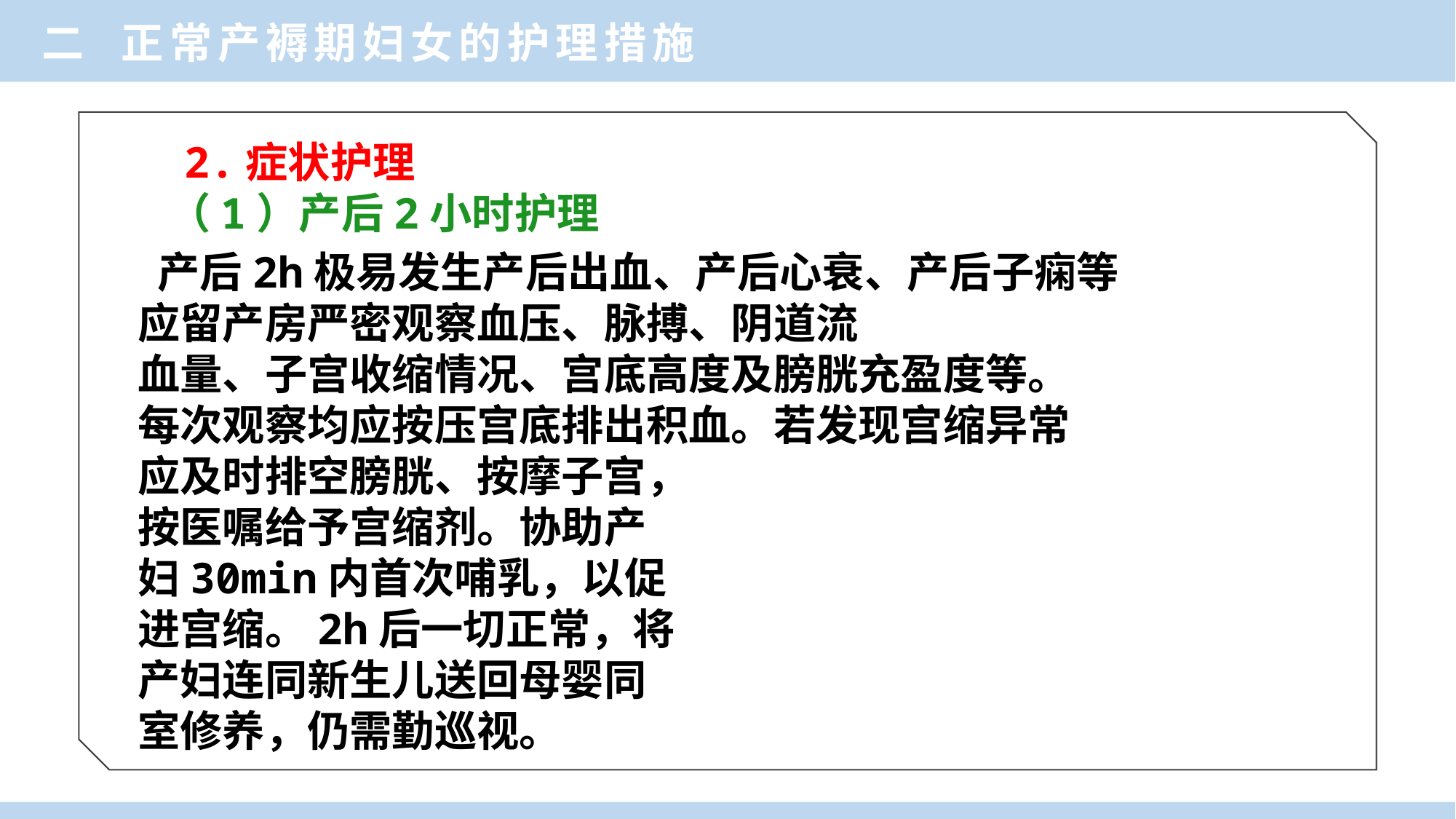

二  正常产褥期妇女的护理措施

2.症状护理
（1）产后2小时护理
 产后2h极易发生产后出血、产后心衰、产后子痫等
应留产房严密观察血压、脉搏、阴道流
血量、子宫收缩情况、宫底高度及膀胱充盈度等。
每次观察均应按压宫底排出积血。若发现宫缩异常
应及时排空膀胱、按摩子宫，
按医嘱给予宫缩剂。协助产
妇30min内首次哺乳，以促
进宫缩。2h后一切正常，将
产妇连同新生儿送回母婴同
室修养，仍需勤巡视。